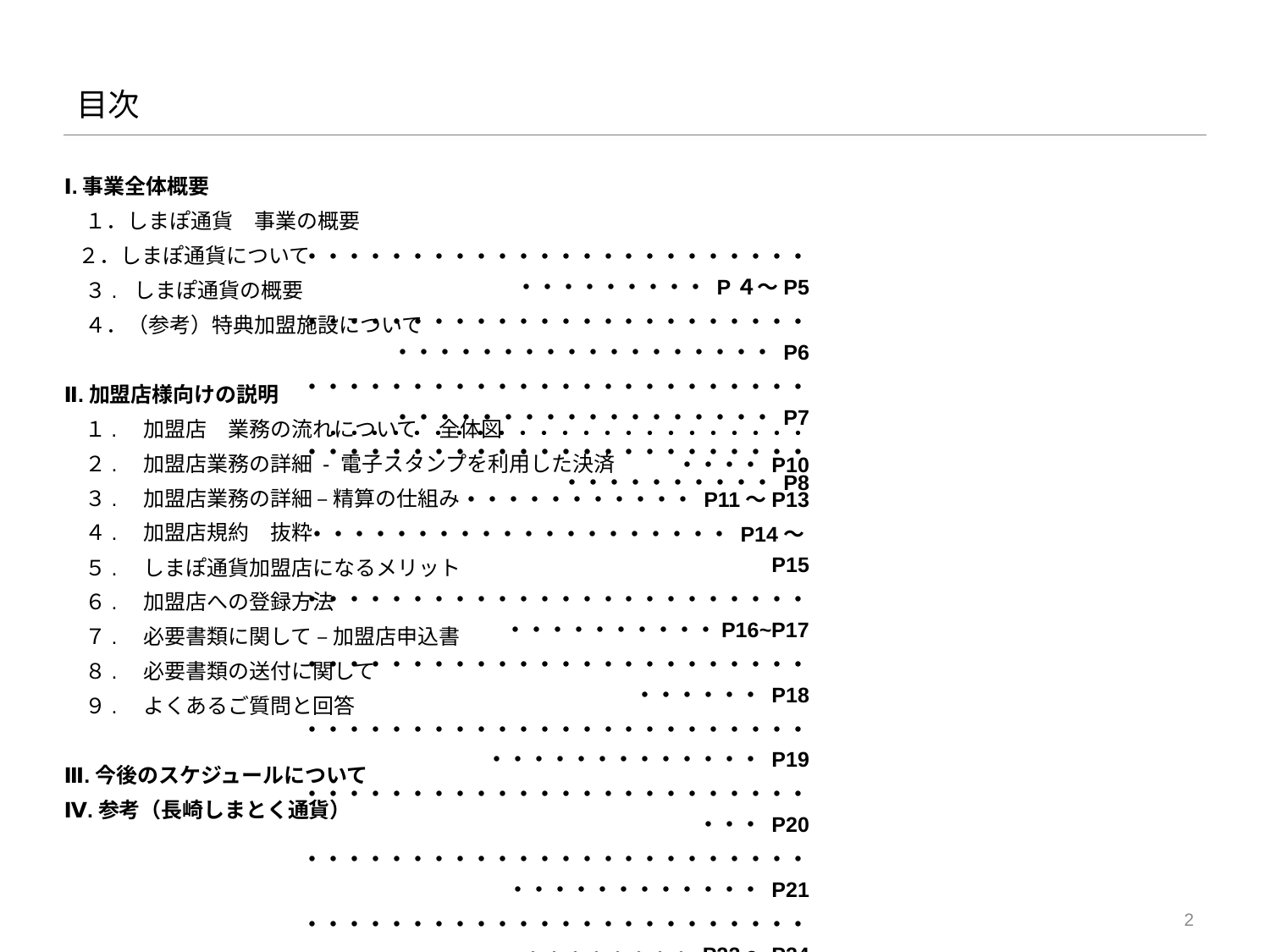

# 目次
Ⅰ.事業全体概要
　１．しまぽ通貨　事業の概要
  ２．しまぽ通貨について
　３.  しまぽ通貨の概要
　４．（参考）特典加盟施設について

Ⅱ.加盟店様向けの説明
　１.　加盟店　業務の流れについて　全体図
　２.　加盟店業務の詳細 - 電子スタンプを利用した決済
　３.　加盟店業務の詳細 – 精算の仕組み
　４.　加盟店規約　抜粋
　５.　しまぽ通貨加盟店になるメリット
　６.　加盟店への登録方法
　７.　必要書類に関して – 加盟店申込書
　８.　必要書類の送付に関して
　９.　よくあるご質問と回答

Ⅲ.今後のスケジュールについて
Ⅳ.参考（長崎しまとく通貨）

　 ・・・・・・・・・・・・・・・・・・・・・・・・・・・・・・・・・ P４～P5
・・・・・・・・・・・・・・・・・・・・・・・・・・・・・・・・・・・・・・・・・・ P6
・・・・・・・・・・・・・・・・・・・・・・・・・・・・・・・・・・・・・・・・・・ P7
・・・・・・・・・・・・・・・・・・・・・・・・・・・・・・・・・・ P8

　・・・・・・・・・・・・・・・・・・・・・・・・・・・ P10
・・・・・・・・・・・ P11～P13
・・・・・・・・・・・・・・・・・・・・ P14～P15
・・・・・・・・・・・・・・・・・・・・・・・・・・・・・・・・・・P16~P17
・・・・・・・・・・・・・・・・・・・・・・・・・・・・・・ P18
・・・・・・・・・・・・・・・・・・・・・・・・・・・・・・・・・・・・・ P19
・・・・・・・・・・・・・・・・・・・・・・・・・・・ P20
・・・・・・・・・・・・・・・・・・・・・・・・・・・・・・・・・・・・ P21
・・・・・・・・・・・・・・・・・・・・・・・・・・・・・・・・ P22～P24

・・・・・・・・・・・・・・・・・・・・・・・・・・・・・・・・・・・・・ P26
・・・・・・・・・・・・・・・・・・・・・・・・・・・・・・・・・P27~P30
2